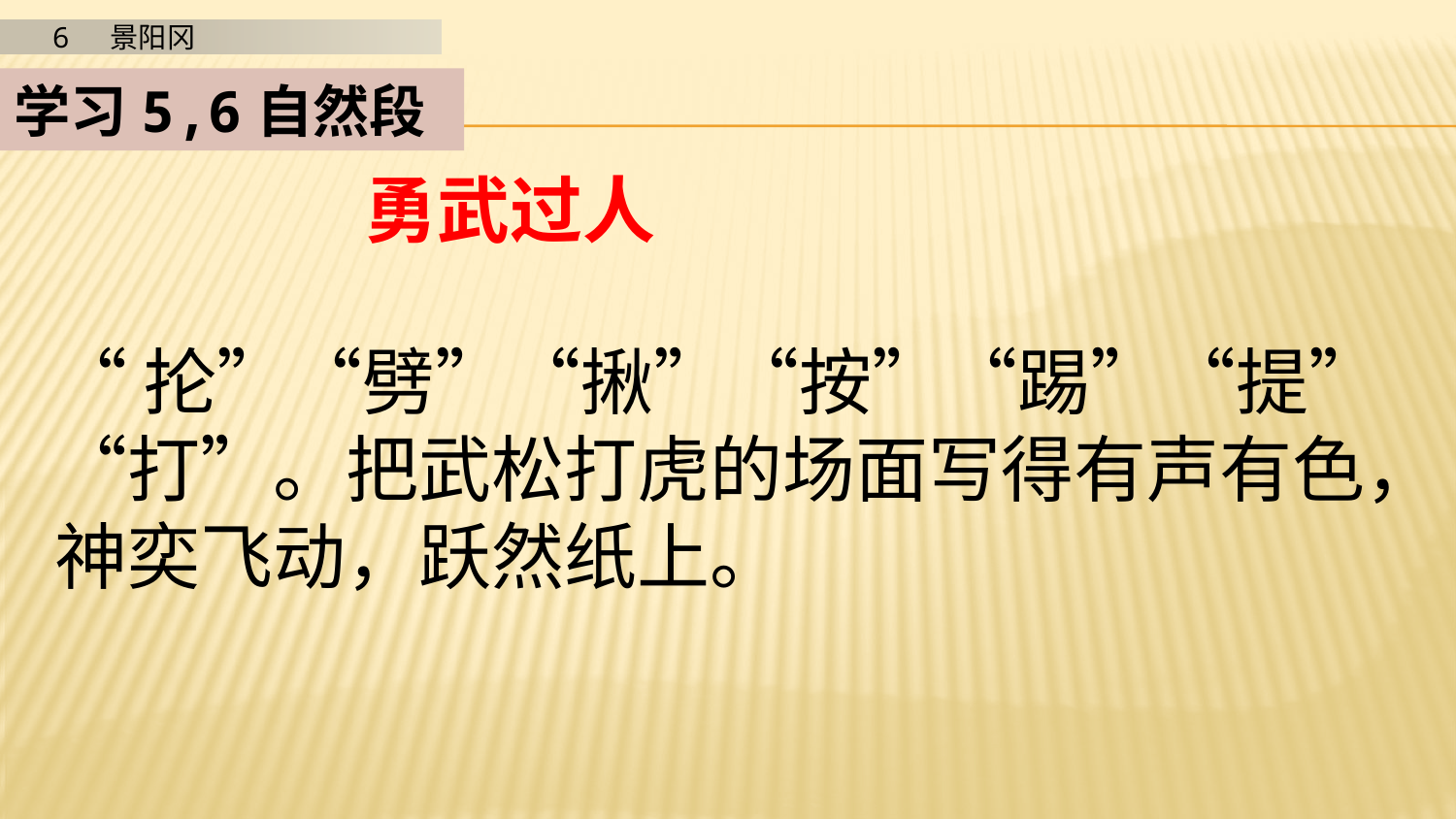

学习5,6自然段
勇武过人
“抡”“劈”“揪”“按”“踢”“提”“打”。把武松打虎的场面写得有声有色，神奕飞动，跃然纸上。